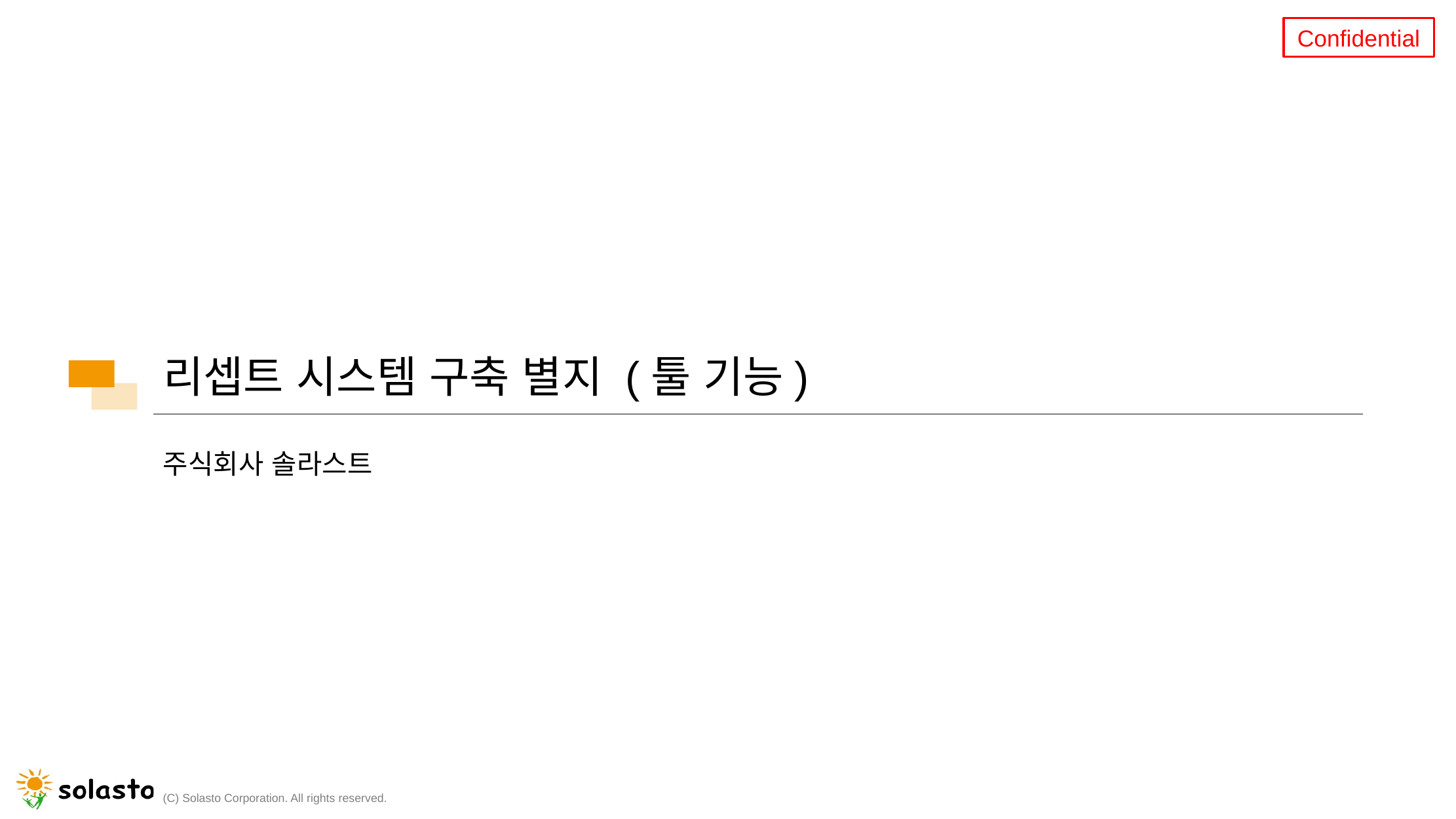

# 리셉트 시스템 구축 별지 (툴 기능)
주식회사 솔라스트